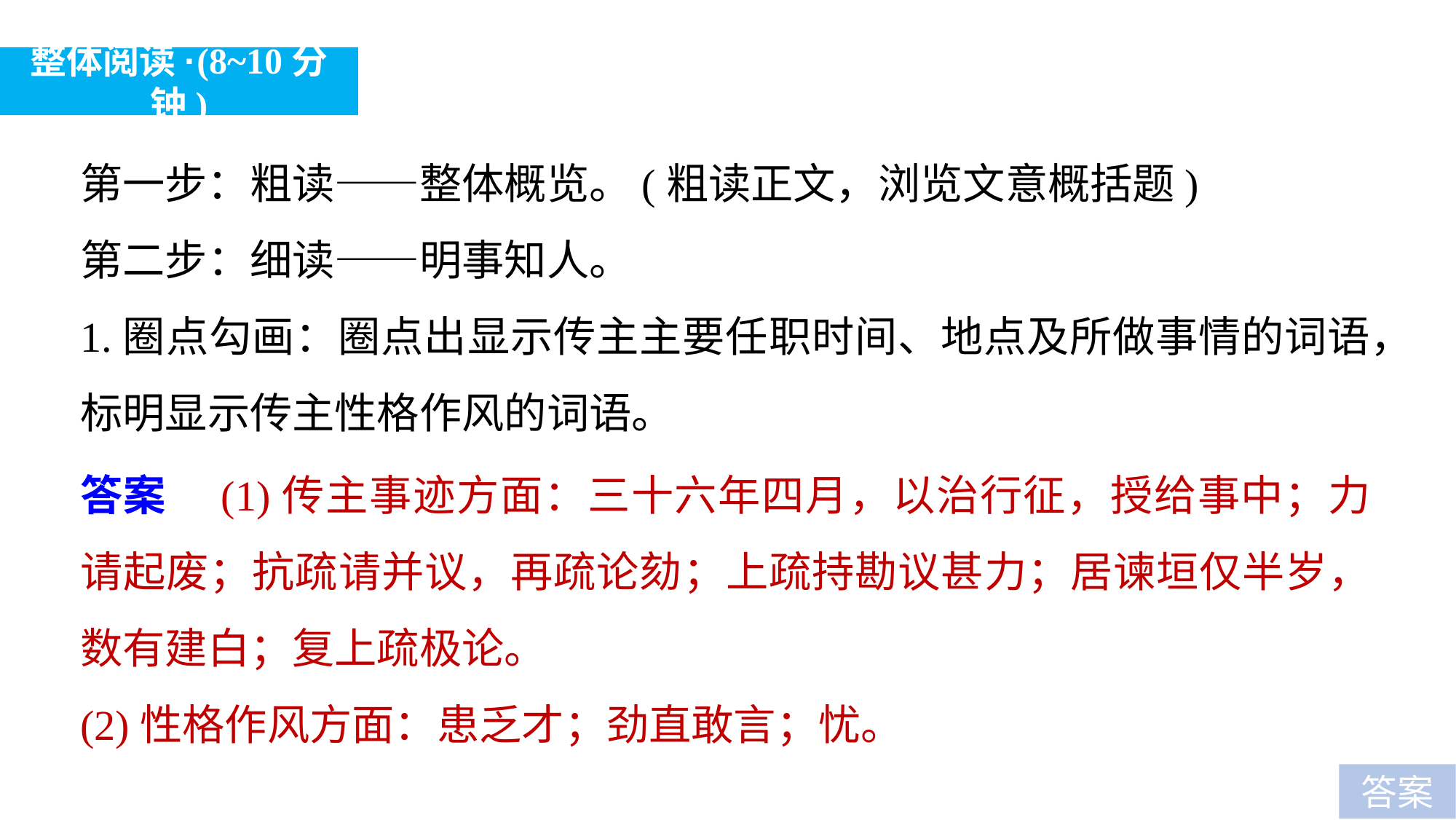

整体阅读·(8~10分钟)
第一步：粗读——整体概览。(粗读正文，浏览文意概括题)
第二步：细读——明事知人。
1.圈点勾画：圈点出显示传主主要任职时间、地点及所做事情的词语，标明显示传主性格作风的词语。
答案　(1)传主事迹方面：三十六年四月，以治行征，授给事中；力请起废；抗疏请并议，再疏论劾；上疏持勘议甚力；居谏垣仅半岁，数有建白；复上疏极论。
(2)性格作风方面：患乏才；劲直敢言；忧。
答案